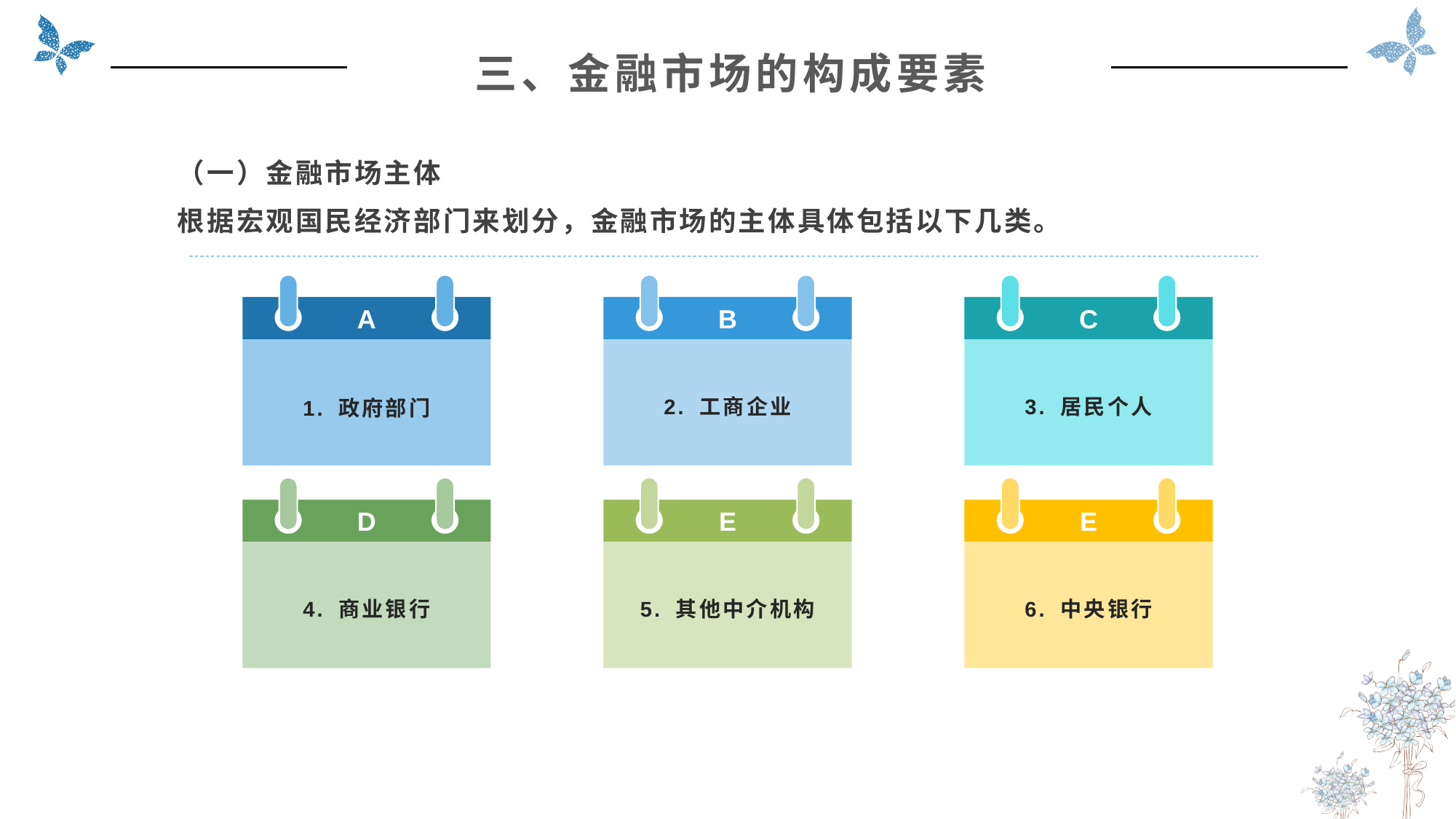

三、金融市场的构成要素
（一）金融市场主体
根据宏观国民经济部门来划分，金融市场的主体具体包括以下几类。

A

1. 政府部门

B

2. 工商企业

C

3. 居民个人

D

4. 商业银行

E

5. 其他中介机构

E

6. 中央银行